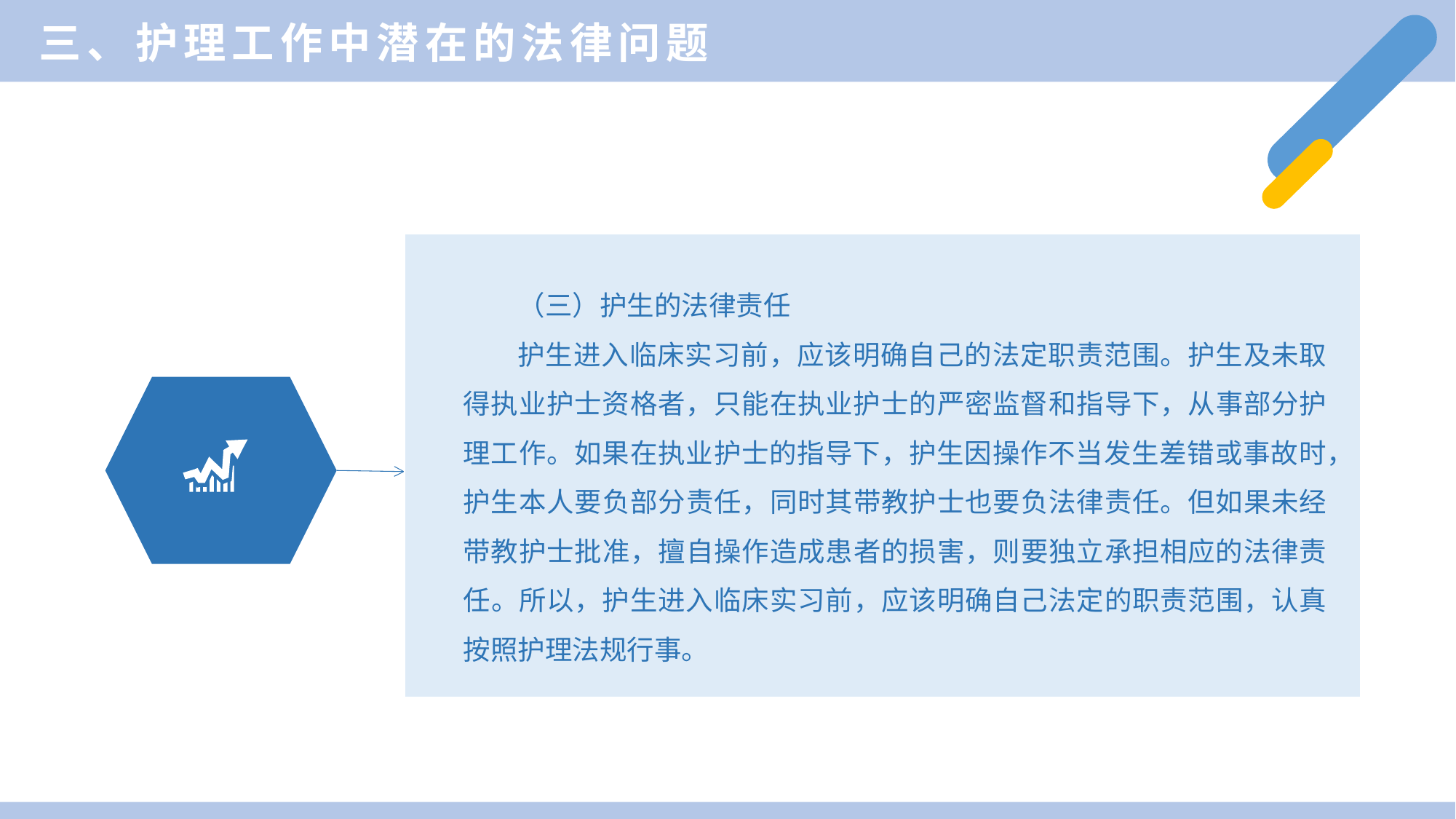

三、护理工作中潜在的法律问题

（三）护生的法律责任
护生进入临床实习前，应该明确自己的法定职责范围。护生及未取得执业护士资格者，只能在执业护士的严密监督和指导下，从事部分护理工作。如果在执业护士的指导下，护生因操作不当发生差错或事故时，护生本人要负部分责任，同时其带教护士也要负法律责任。但如果未经带教护士批准，擅自操作造成患者的损害，则要独立承担相应的法律责任。所以，护生进入临床实习前，应该明确自己法定的职责范围，认真按照护理法规行事。